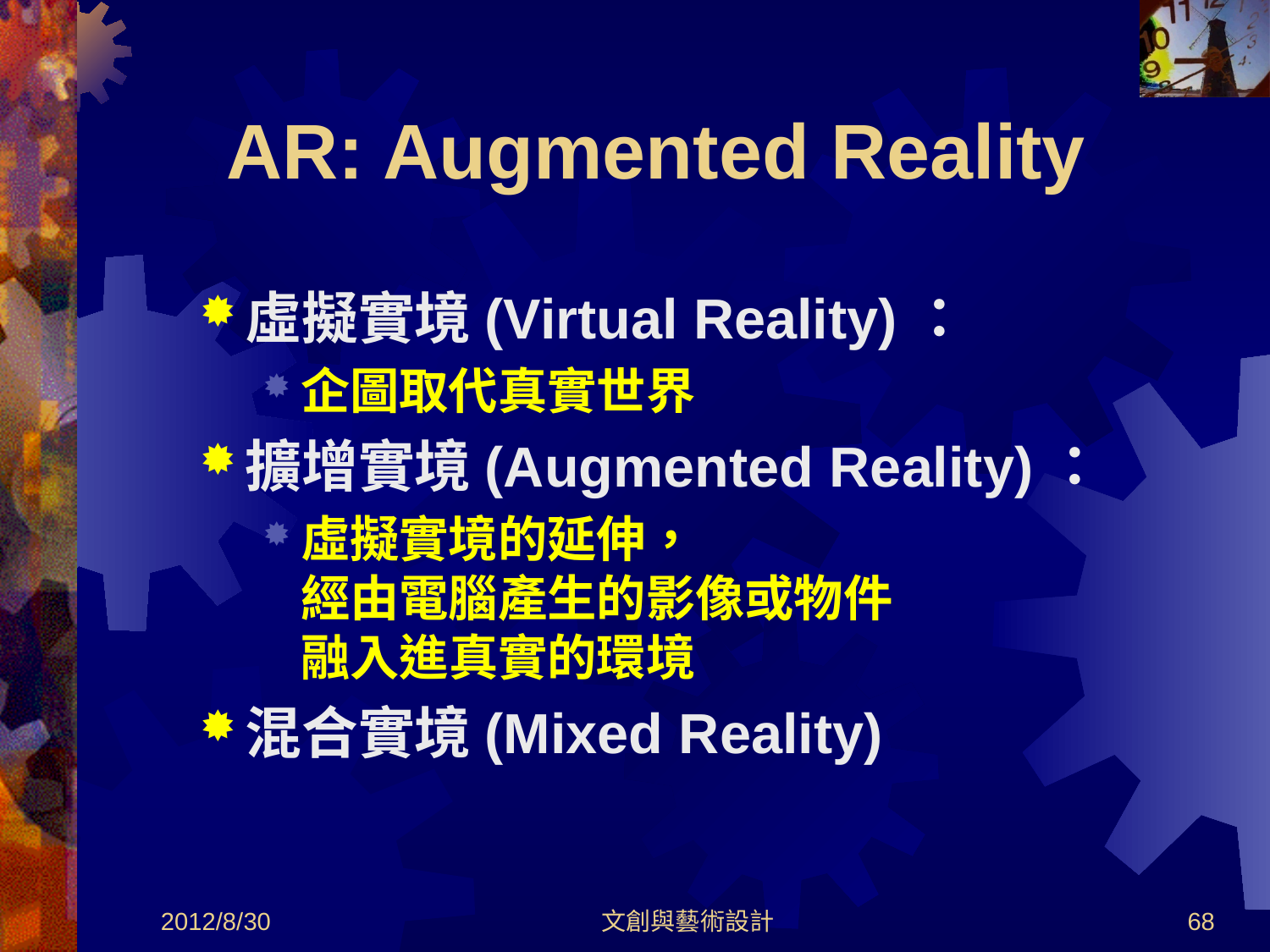

# AR: Augmented Reality
虛擬實境(Virtual Reality)：
企圖取代真實世界
擴增實境(Augmented Reality)：
虛擬實境的延伸，
經由電腦產生的影像或物件
融入進真實的環境
混合實境(Mixed Reality)
2012/8/30
文創與藝術設計
68